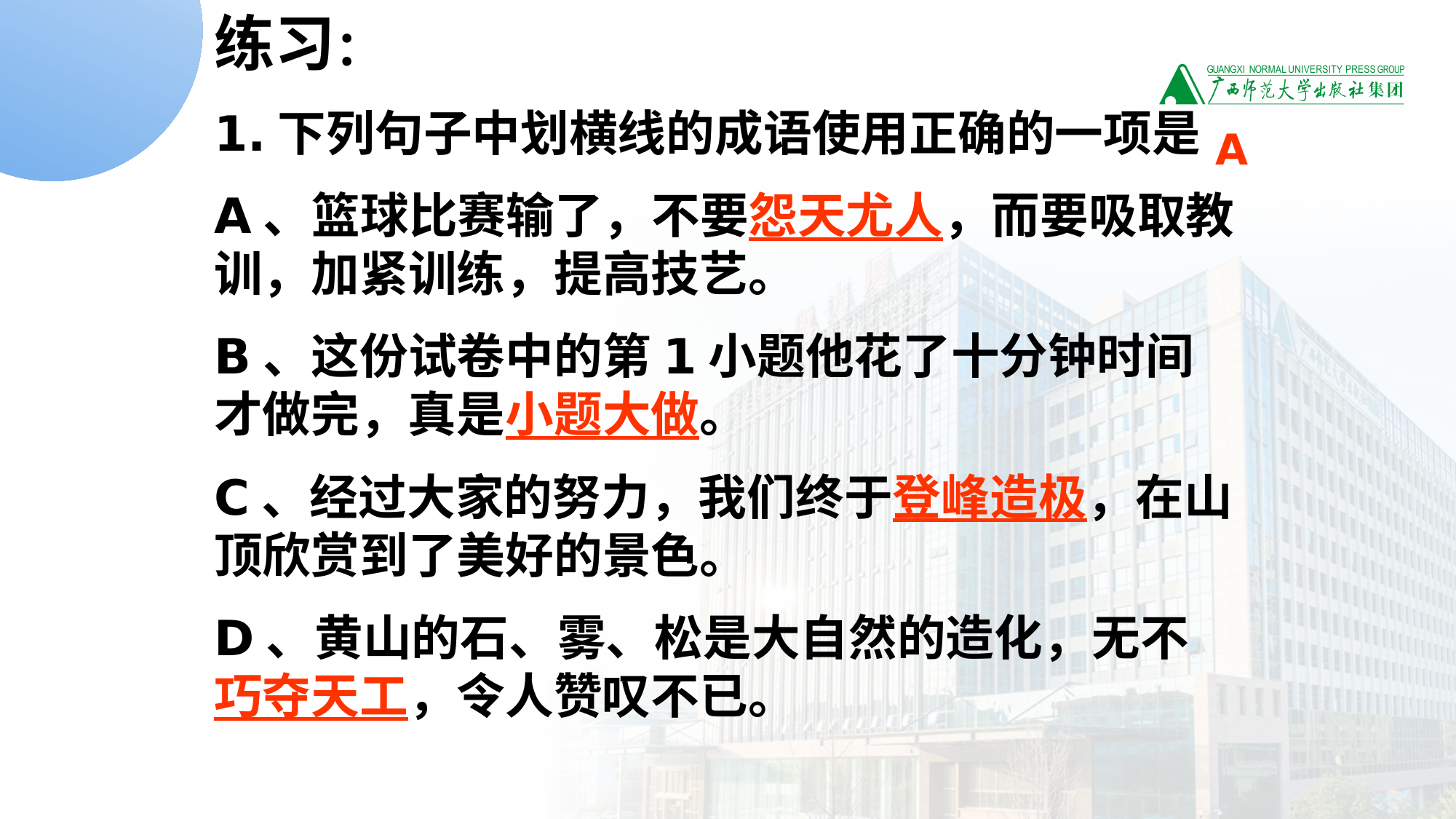

练习：
1.下列句子中划横线的成语使用正确的一项是
A、篮球比赛输了，不要怨天尤人，而要吸取教训，加紧训练，提高技艺。
B、这份试卷中的第1小题他花了十分钟时间才做完，真是小题大做。
C、经过大家的努力，我们终于登峰造极，在山顶欣赏到了美好的景色。
D、黄山的石、雾、松是大自然的造化，无不巧夺天工，令人赞叹不已。

A